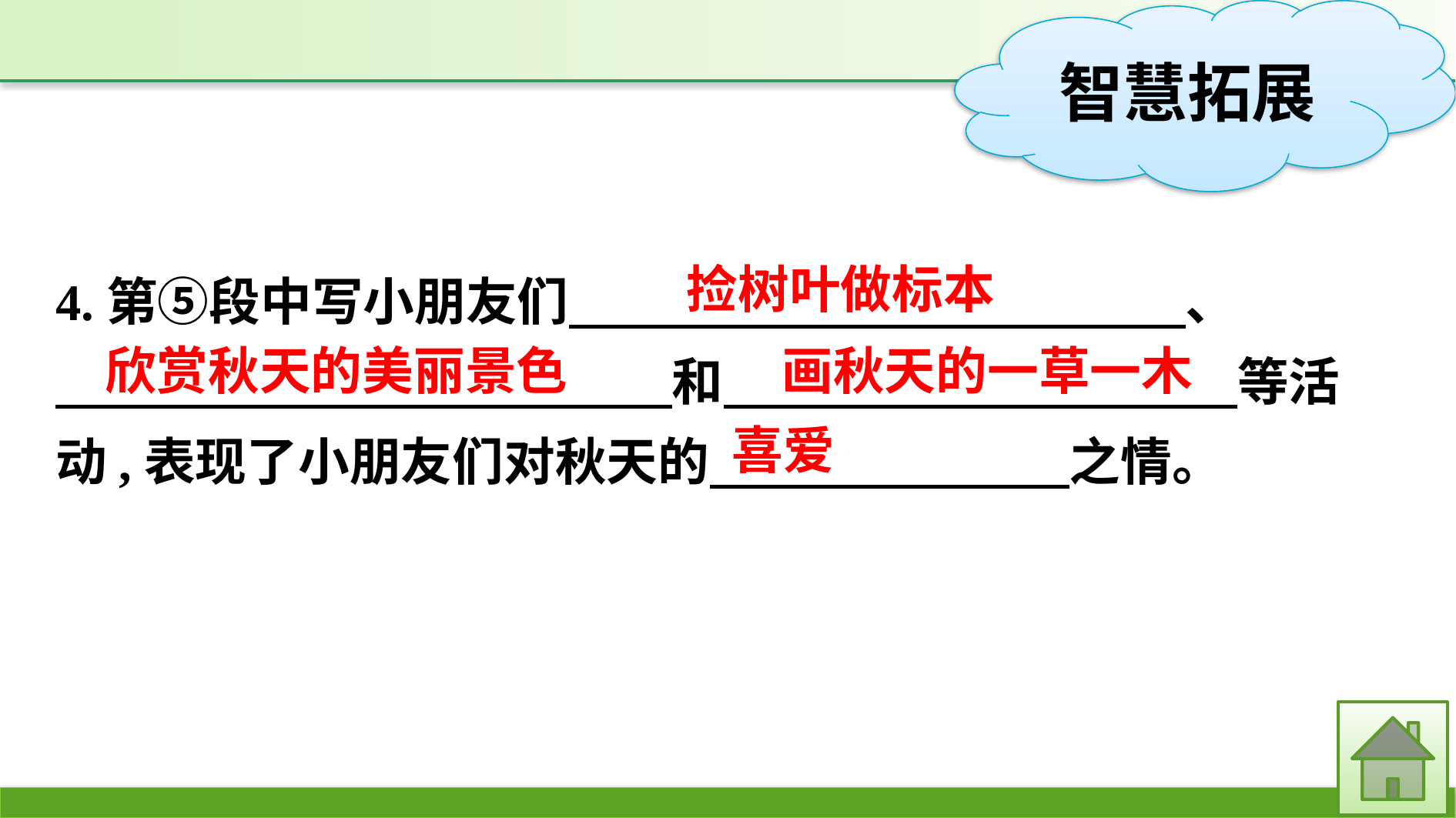

4.第⑤段中写小朋友们　　　　　　　　　　　　、
　　　　　　　　　　　　和　　　　　　　　　　等活动,表现了小朋友们对秋天的　　　　　　　之情。
捡树叶做标本
欣赏秋天的美丽景色
画秋天的一草一木
喜爱